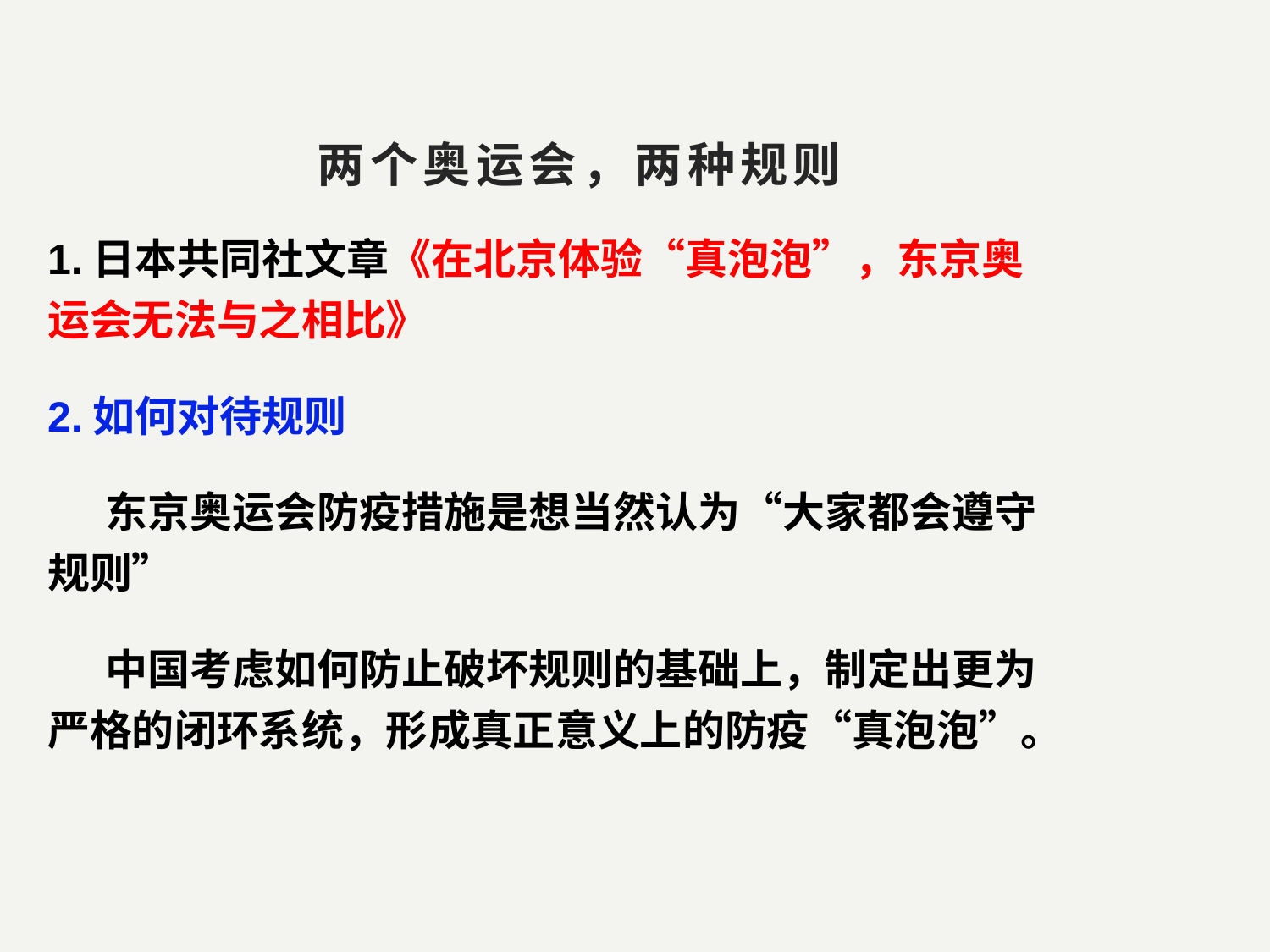

两个奥运会，两种规则
1.日本共同社文章《在北京体验“真泡泡”，东京奥运会无法与之相比》
2.如何对待规则
     东京奥运会防疫措施是想当然认为“大家都会遵守规则”
     中国考虑如何防止破坏规则的基础上，制定出更为严格的闭环系统，形成真正意义上的防疫“真泡泡”。